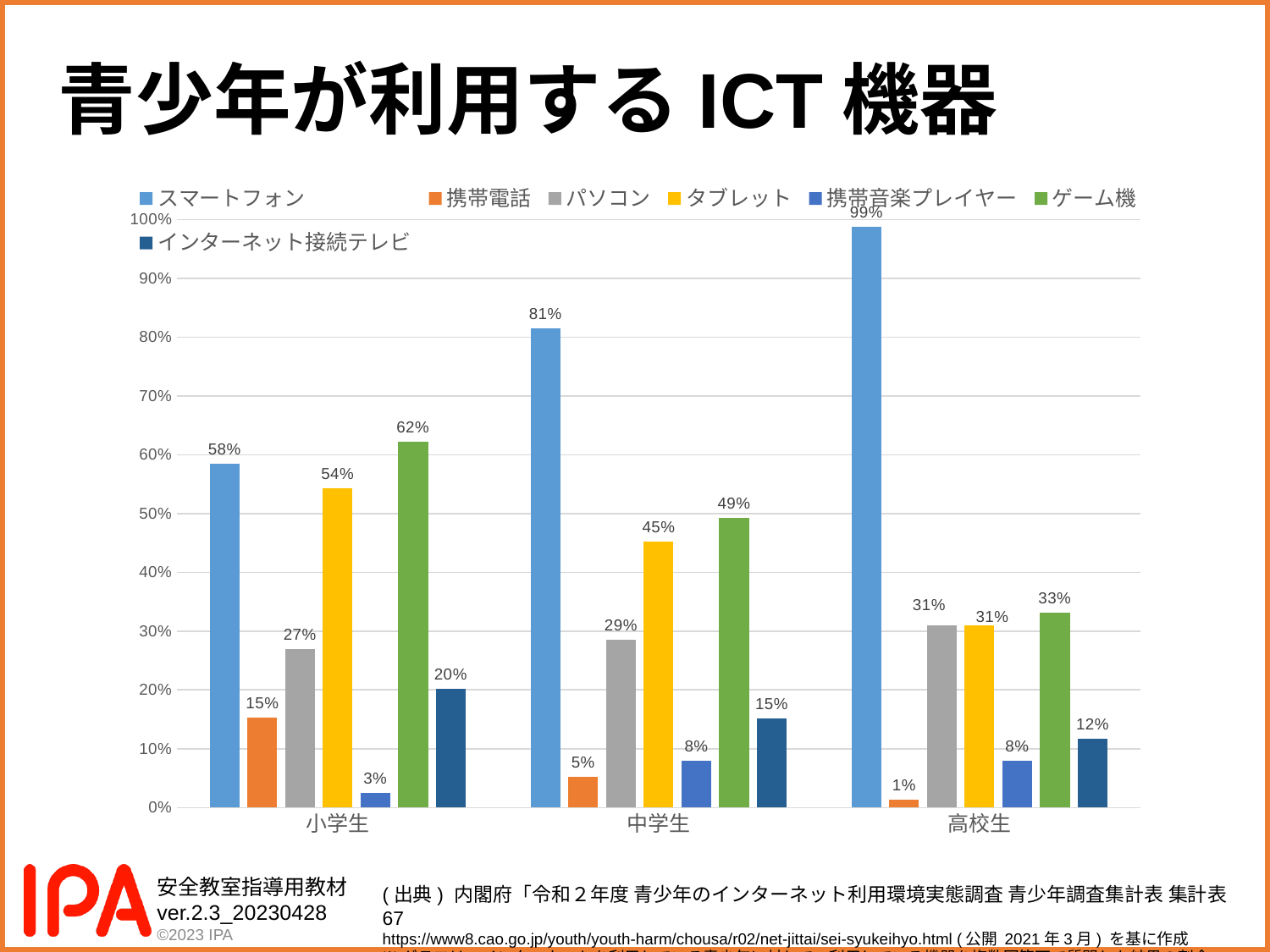

青少年が利用するICT機器

### Chart

| Category | スマートフォン | 携帯電話 | パソコン | タブレット | 携帯音楽プレイヤー | ゲーム機 | インターネット接続テレビ |
|---|---|---|---|---|---|---|---|
| 小学生 | 0.5843460688753723 | 0.15339886210090334 | 0.2688306663405598 | 0.5432024762737214 | 0.025032376797764298 | 0.6217247310620793 | 0.20147790559206438 |
| 中学生 | 0.8142995992539644 | 0.0525807694440634 | 0.2851805692169837 | 0.45223153955944206 | 0.07885692520088382 | 0.49241851545922344 | 0.15175227882350537 |
| 高校生 | 0.9877604855566279 | 0.01391802319732631 | 0.3101776126799135 | 0.3095591166684676 | 0.08007753555420598 | 0.33124000998535735 | 0.11632941246604794 |
(出典) 内閣府「令和２年度 青少年のインターネット利用環境実態調査 青少年調査集計表 集計表67
https://www8.cao.go.jp/youth/youth-harm/chousa/r02/net-jittai/sei-syukeihyo.html (公開 2021年3月) を基に作成
※グラフは、インターネットを利用している青少年に対して、利用している機器を複数回答可で質問した結果の割合。